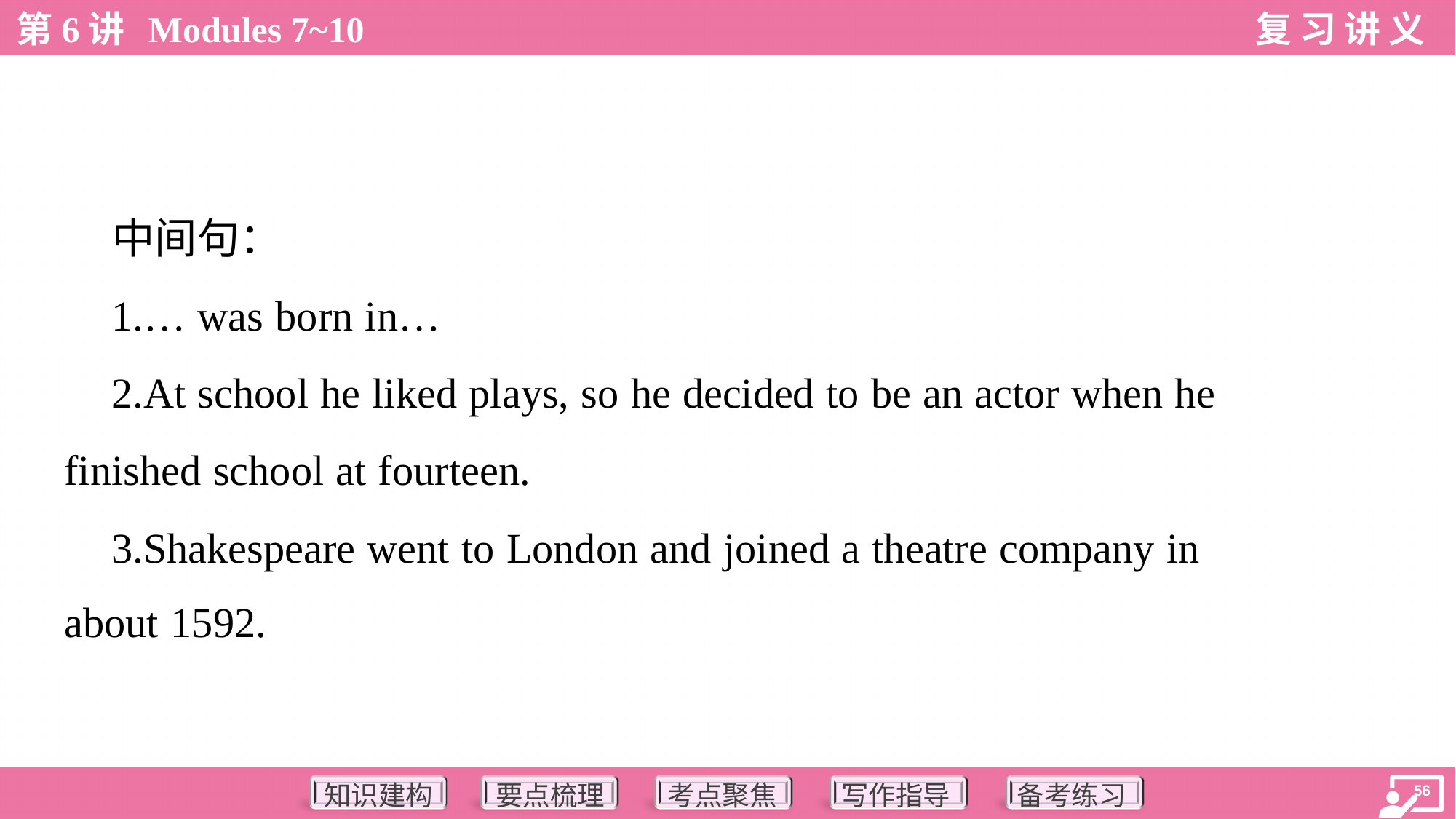

中间句：
    1.… was born in…
    2.At school he liked plays, so he decided to be an actor when he
finished school at fourteen.
    3.Shakespeare went to London and joined a theatre company in
about 1592.